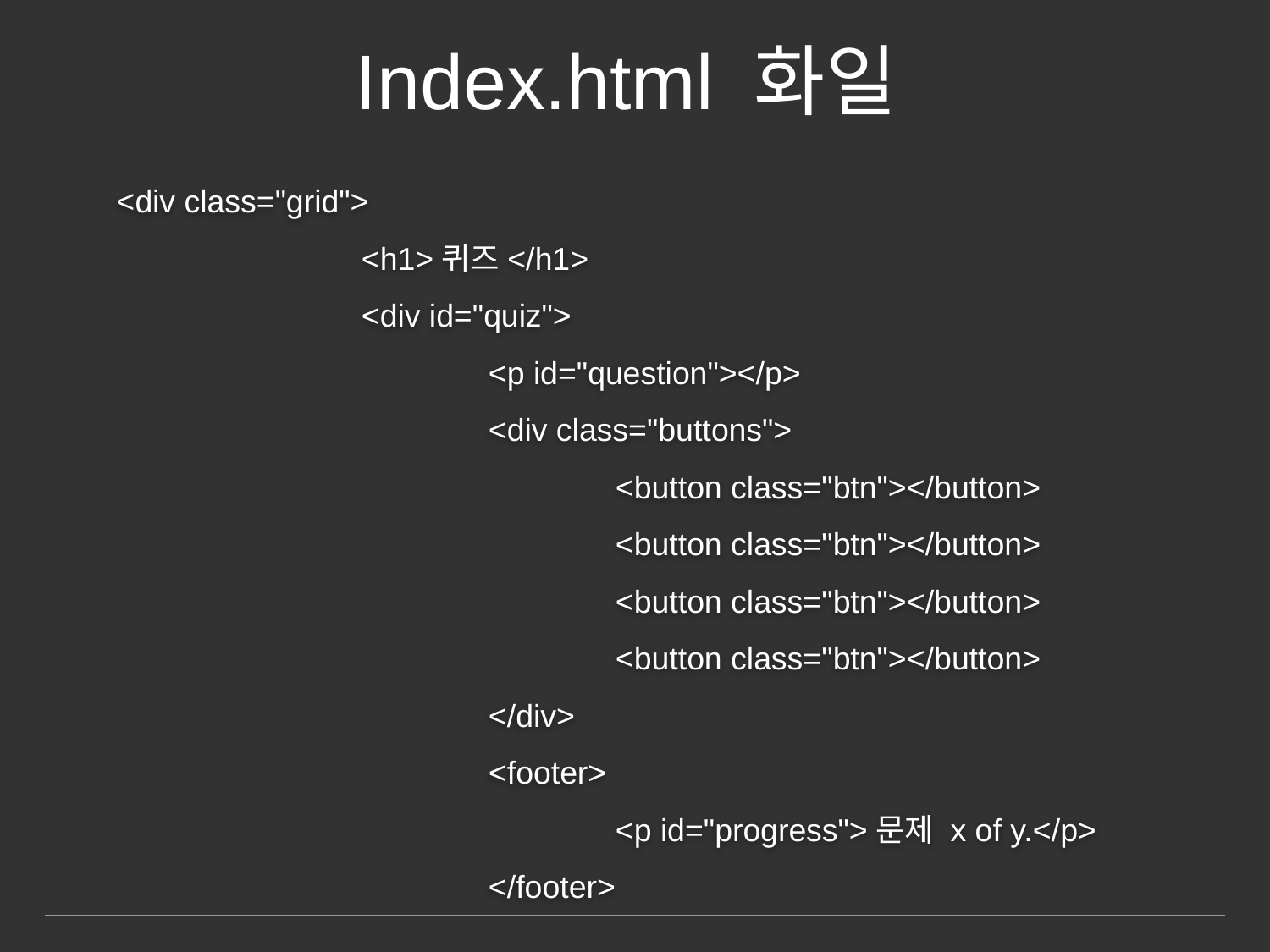

# Index.html 화일
 <div class="grid">
		<h1>퀴즈</h1>
		<div id="quiz">
			<p id="question"></p>
			<div class="buttons">
				<button class="btn"></button>
				<button class="btn"></button>
				<button class="btn"></button>
				<button class="btn"></button>
			</div>
			<footer>
				<p id="progress">문제 x of y.</p>
			</footer>